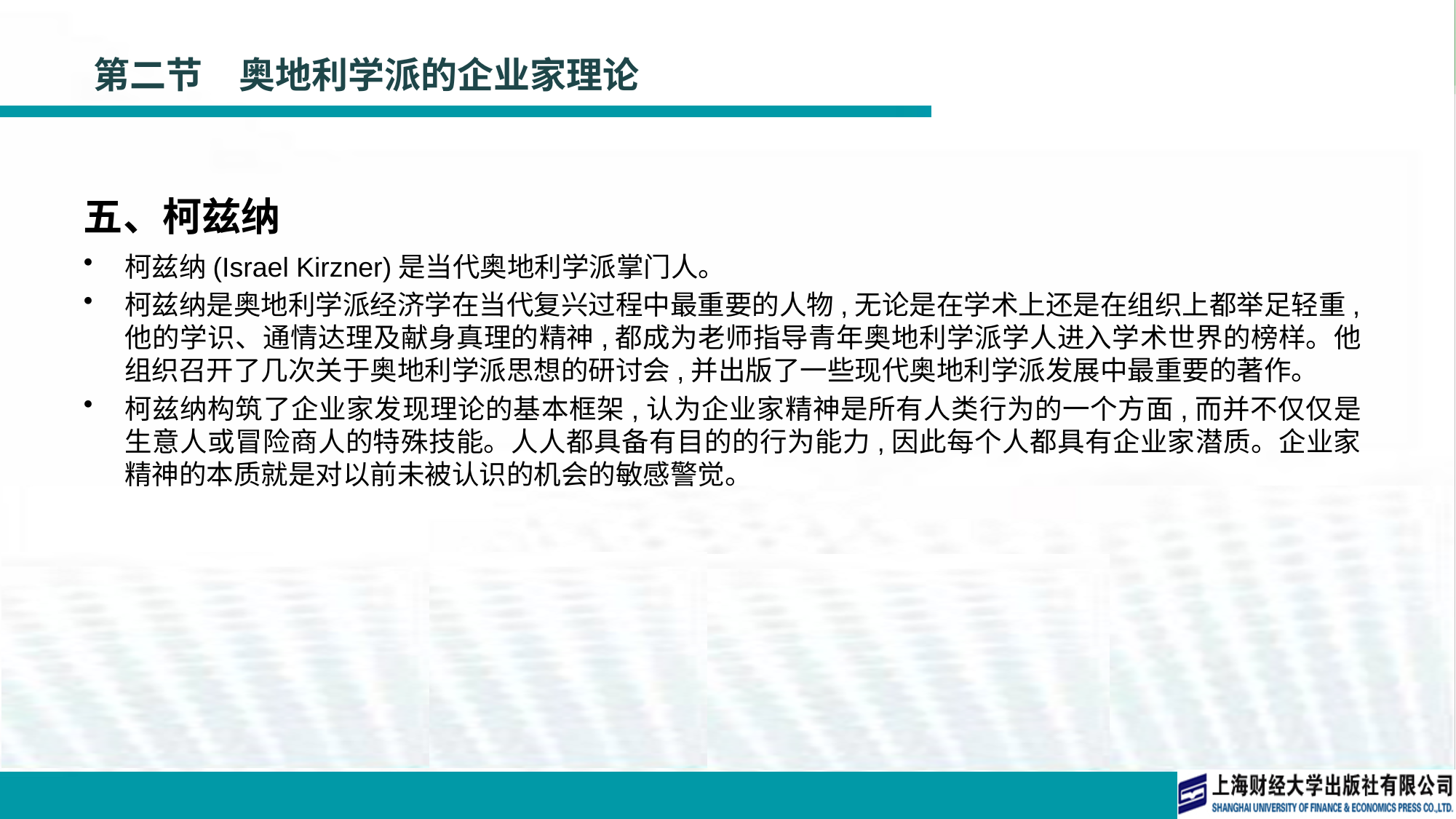

# 第二节　奥地利学派的企业家理论
五、柯兹纳
柯兹纳(Israel Kirzner)是当代奥地利学派掌门人。
柯兹纳是奥地利学派经济学在当代复兴过程中最重要的人物,无论是在学术上还是在组织上都举足轻重,他的学识、通情达理及献身真理的精神,都成为老师指导青年奥地利学派学人进入学术世界的榜样。他组织召开了几次关于奥地利学派思想的研讨会,并出版了一些现代奥地利学派发展中最重要的著作。
柯兹纳构筑了企业家发现理论的基本框架,认为企业家精神是所有人类行为的一个方面,而并不仅仅是生意人或冒险商人的特殊技能。人人都具备有目的的行为能力,因此每个人都具有企业家潜质。企业家精神的本质就是对以前未被认识的机会的敏感警觉。